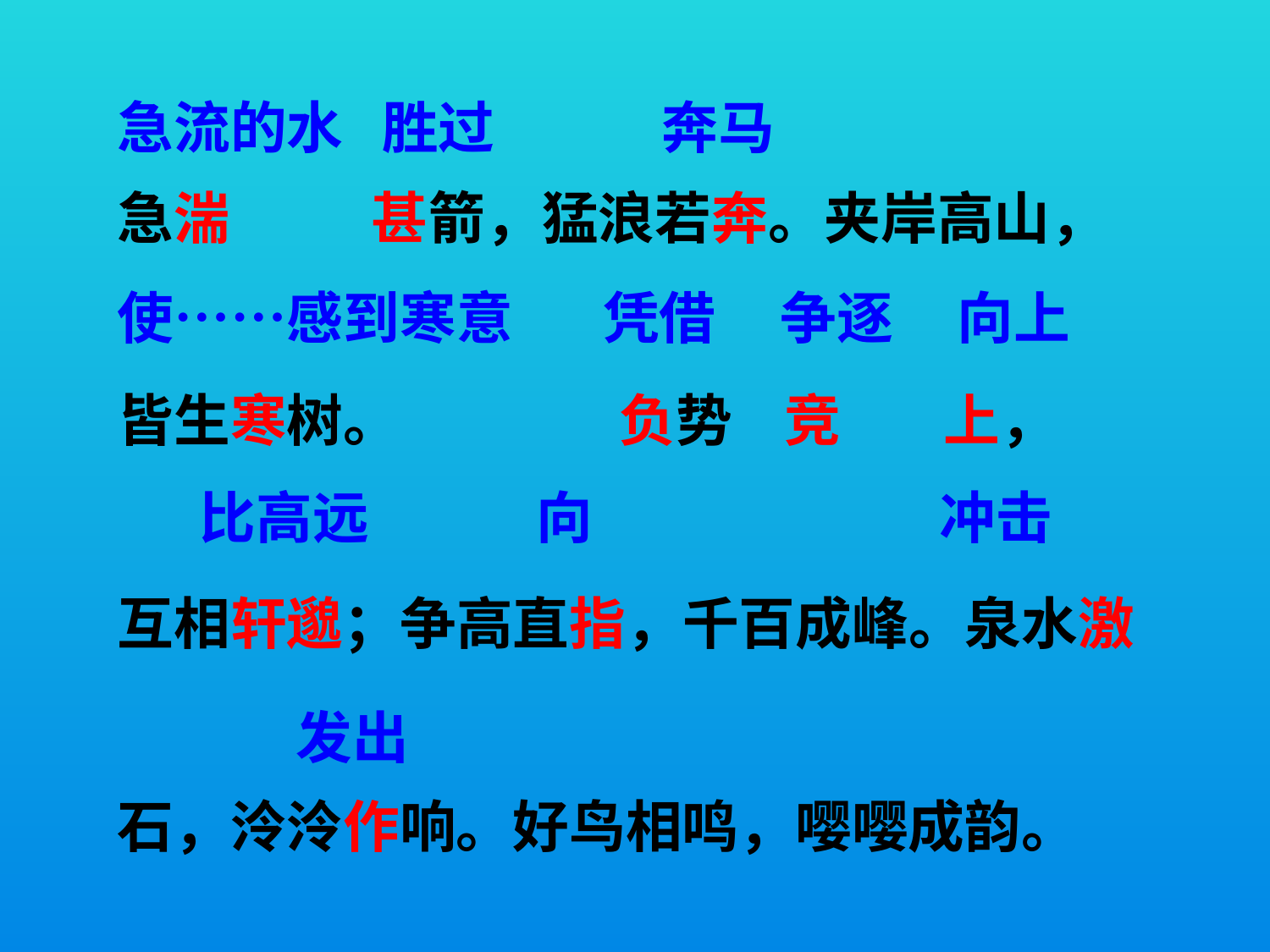

急流的水   胜过             奔马
急湍           甚箭，猛浪若奔。夹岸高山，

皆生寒树。                 负势    竞        上，

互相轩邈；争高直指，千百成峰。泉水激

石，泠泠作响。好鸟相鸣，嘤嘤成韵。
使……感到寒意       凭借     争逐     向上
   比高远             向                           冲击
            发出